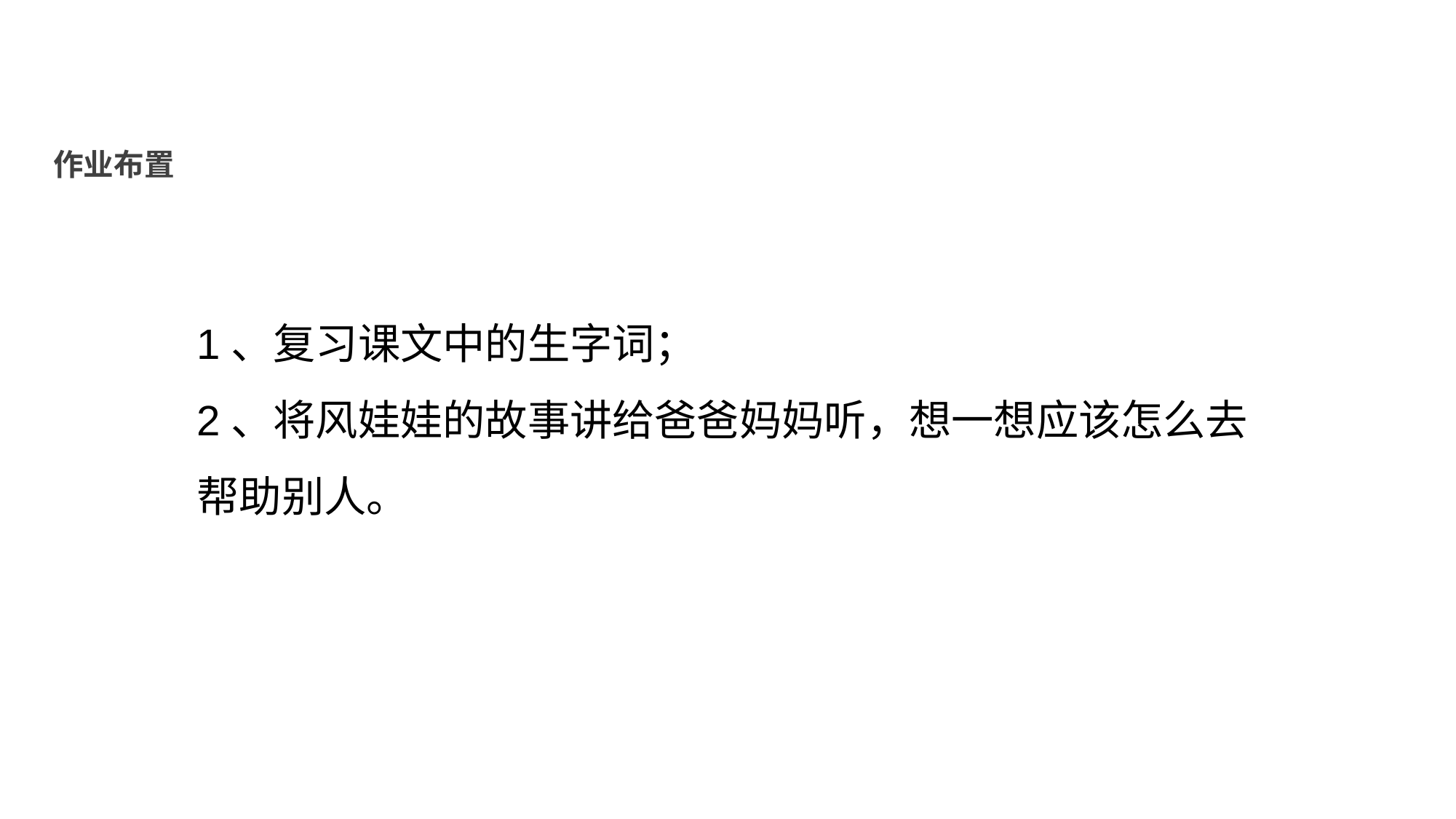

作业布置
1、复习课文中的生字词；
2、将风娃娃的故事讲给爸爸妈妈听，想一想应该怎么去帮助别人。